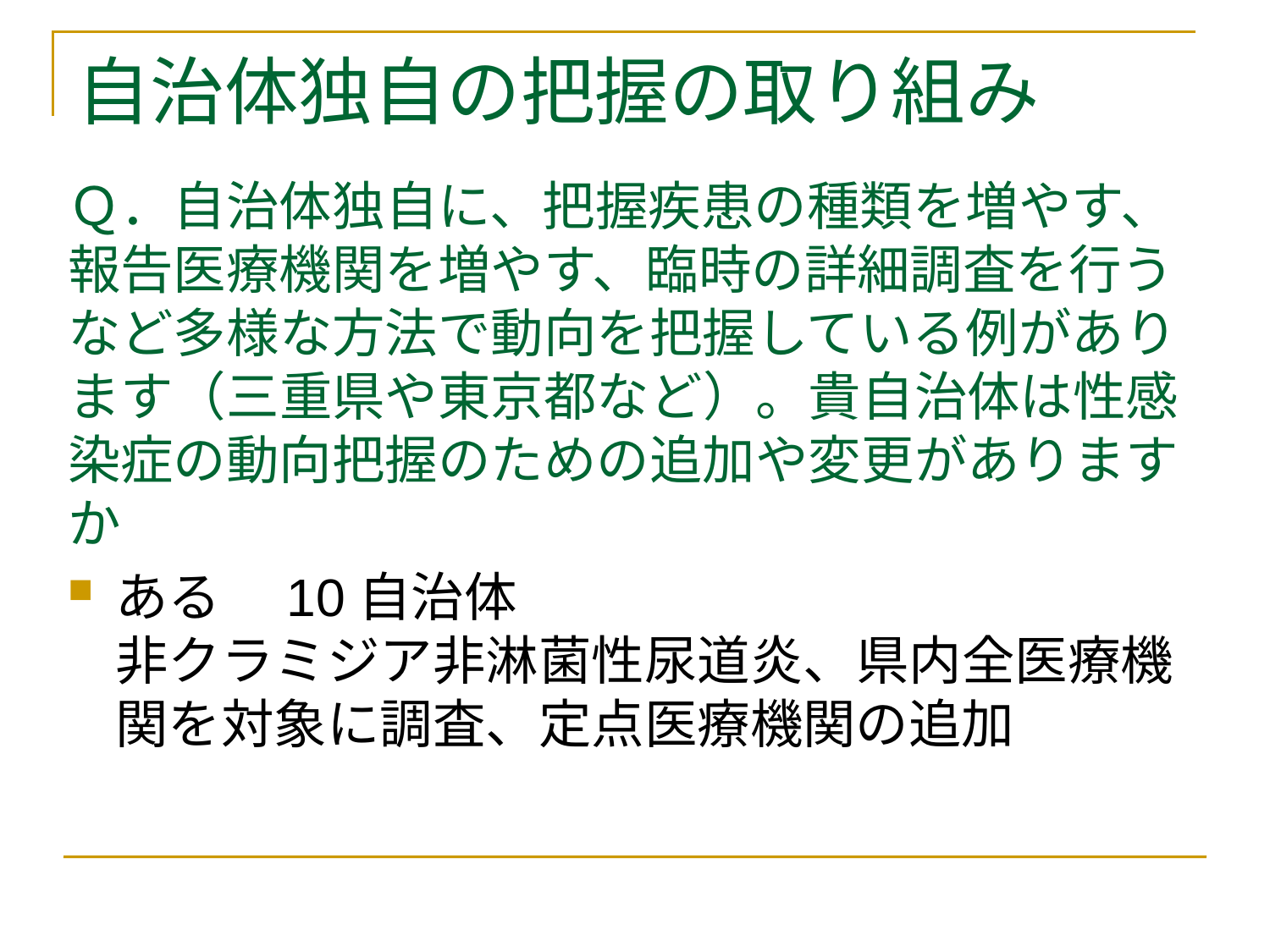

# 自治体独自の把握の取り組み
Ｑ．自治体独自に、把握疾患の種類を増やす、報告医療機関を増やす、臨時の詳細調査を行うなど多様な方法で動向を把握している例があります（三重県や東京都など）。貴自治体は性感染症の動向把握のための追加や変更がありますか
ある　10自治体
非クラミジア非淋菌性尿道炎、県内全医療機関を対象に調査、定点医療機関の追加